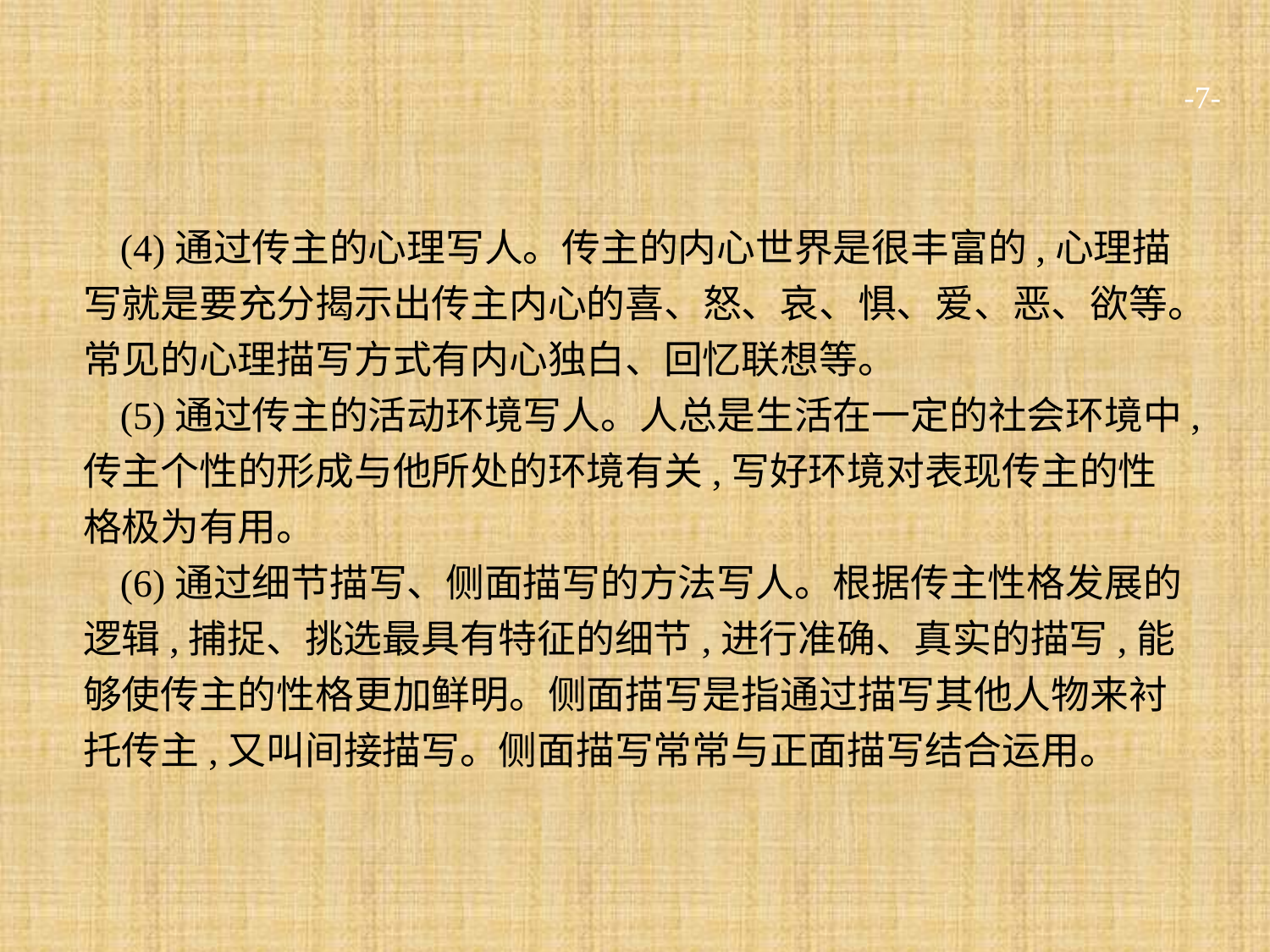

-7-
(4)通过传主的心理写人。传主的内心世界是很丰富的,心理描写就是要充分揭示出传主内心的喜、怒、哀、惧、爱、恶、欲等。常见的心理描写方式有内心独白、回忆联想等。
(5)通过传主的活动环境写人。人总是生活在一定的社会环境中,传主个性的形成与他所处的环境有关,写好环境对表现传主的性格极为有用。
(6)通过细节描写、侧面描写的方法写人。根据传主性格发展的逻辑,捕捉、挑选最具有特征的细节,进行准确、真实的描写,能够使传主的性格更加鲜明。侧面描写是指通过描写其他人物来衬托传主,又叫间接描写。侧面描写常常与正面描写结合运用。